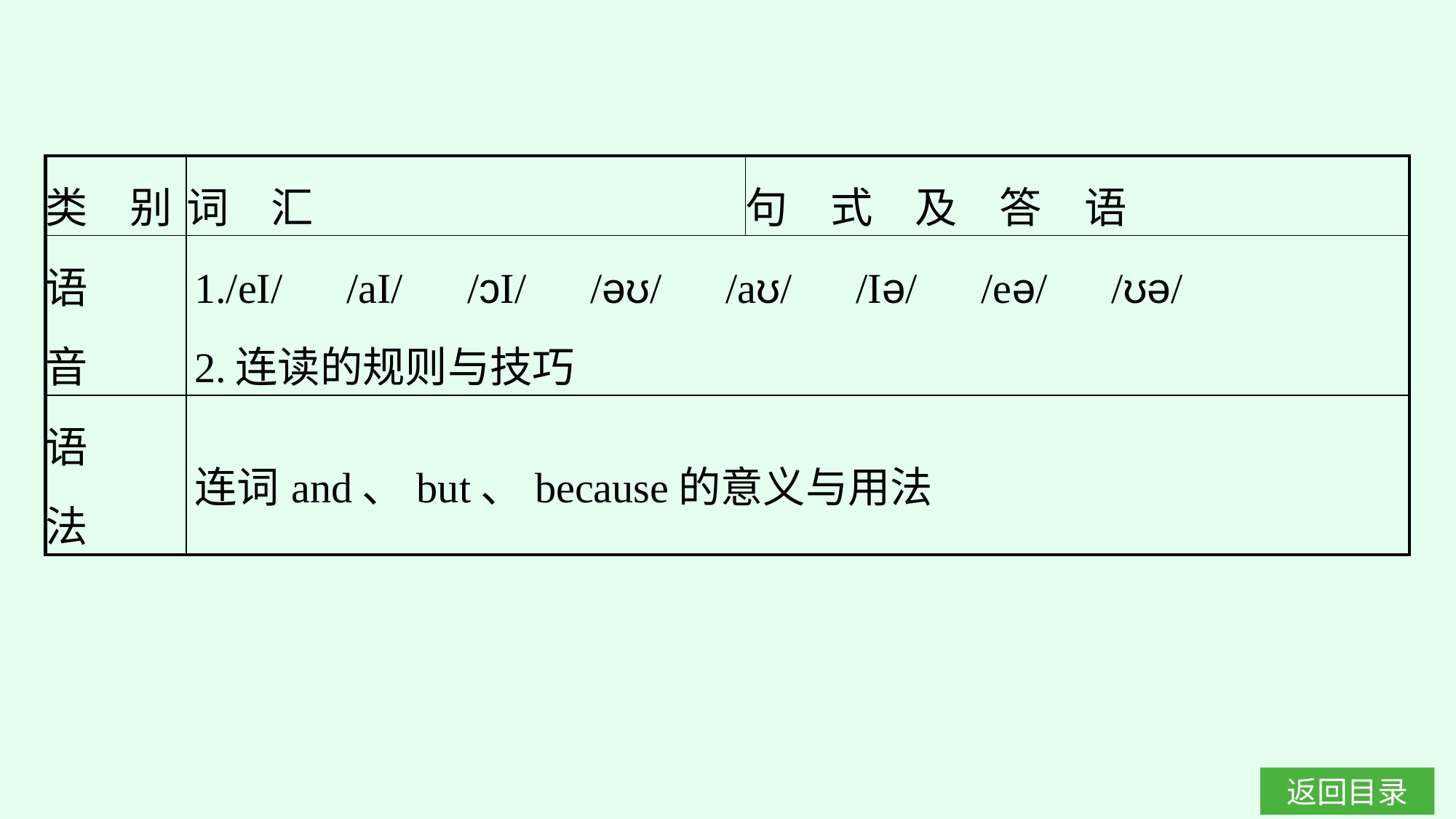

| 类　别 | 词　汇 | 句　式　及　答　语 |
| --- | --- | --- |
| 语 音 | 1./eI/　/aI/　/ɔI/　/əʊ/　/aʊ/　/Iə/　/eə/　/ʊə/ 2.连读的规则与技巧 |  |
| 语 法 | 连词and、but、because的意义与用法 |  |